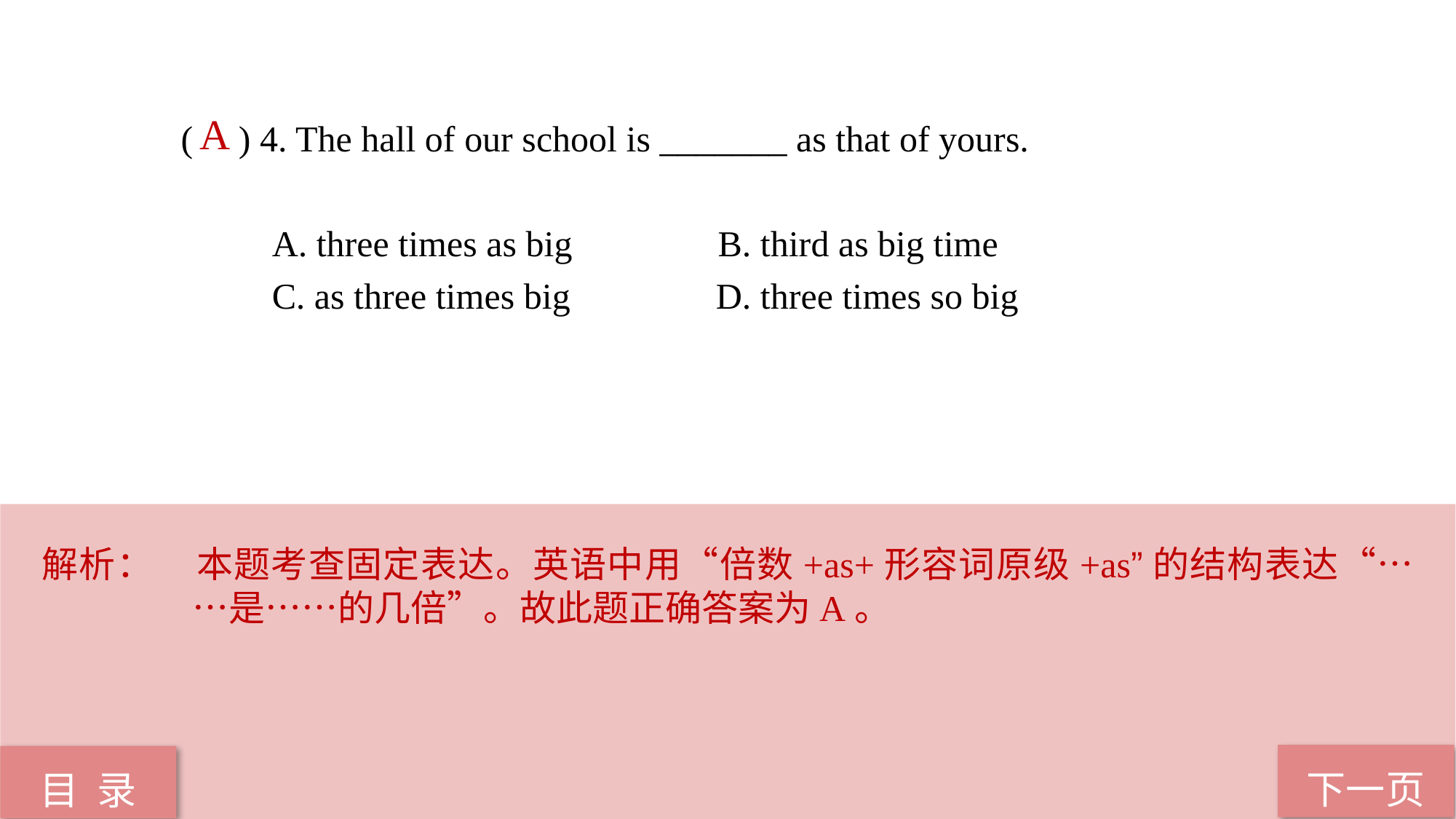

A
(     ) 4. The hall of our school is _______ as that of yours.

          A. three times as big                B. third as big time
          C. as three times big                D. three times so big
解析：	本题考查固定表达。英语中用“倍数+as+形容词原级+as”的结构表达“……是……的几倍”。故此题正确答案为A。